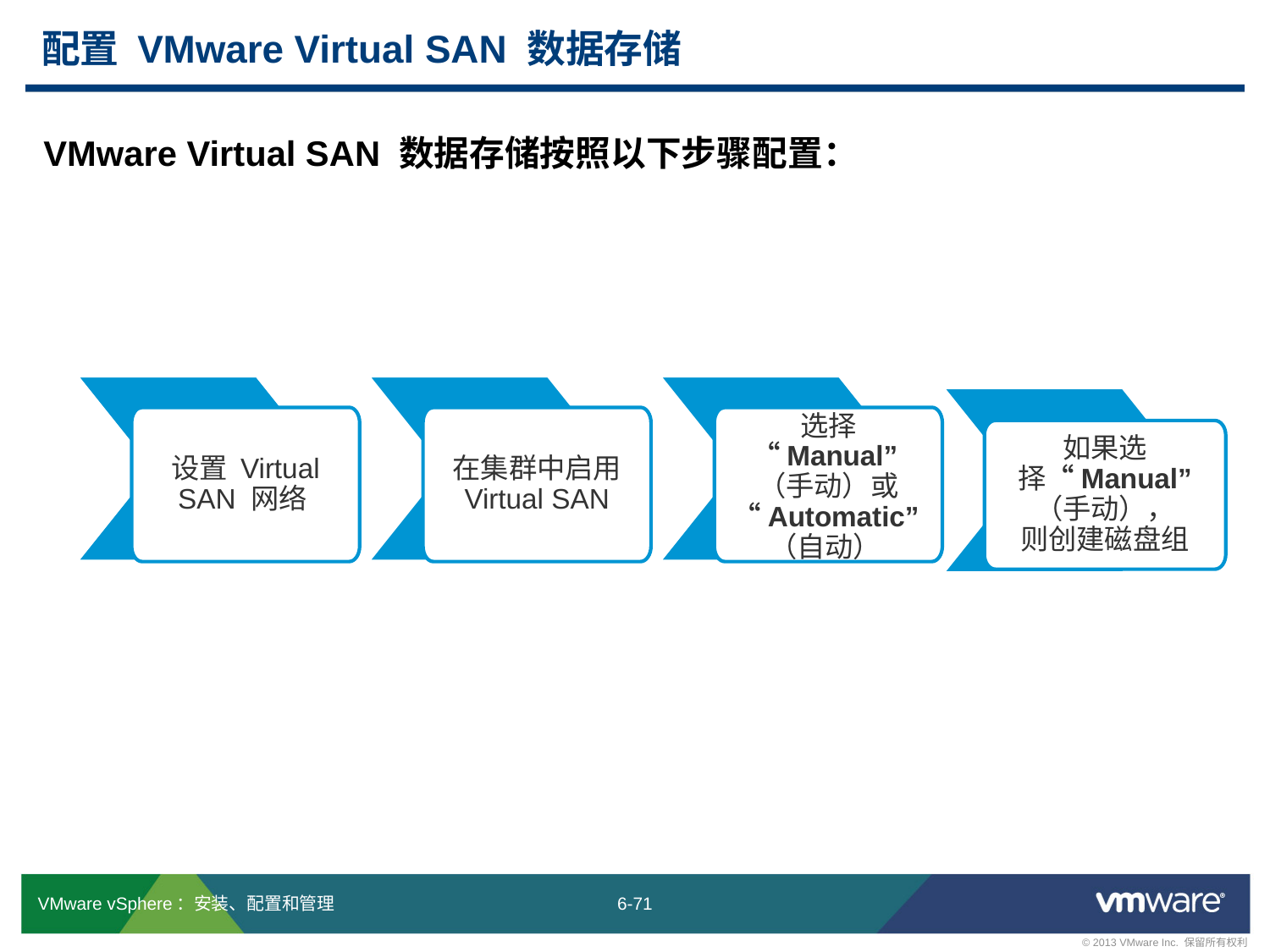

# 配置 VMware Virtual SAN 数据存储
VMware Virtual SAN 数据存储按照以下步骤配置：

设置 Virtual SAN 网络
在集群中启用 Virtual SAN
选择 “Manual”（手动）或
“Automatic”（自动）
如果选择“Manual”
（手动），
则创建磁盘组